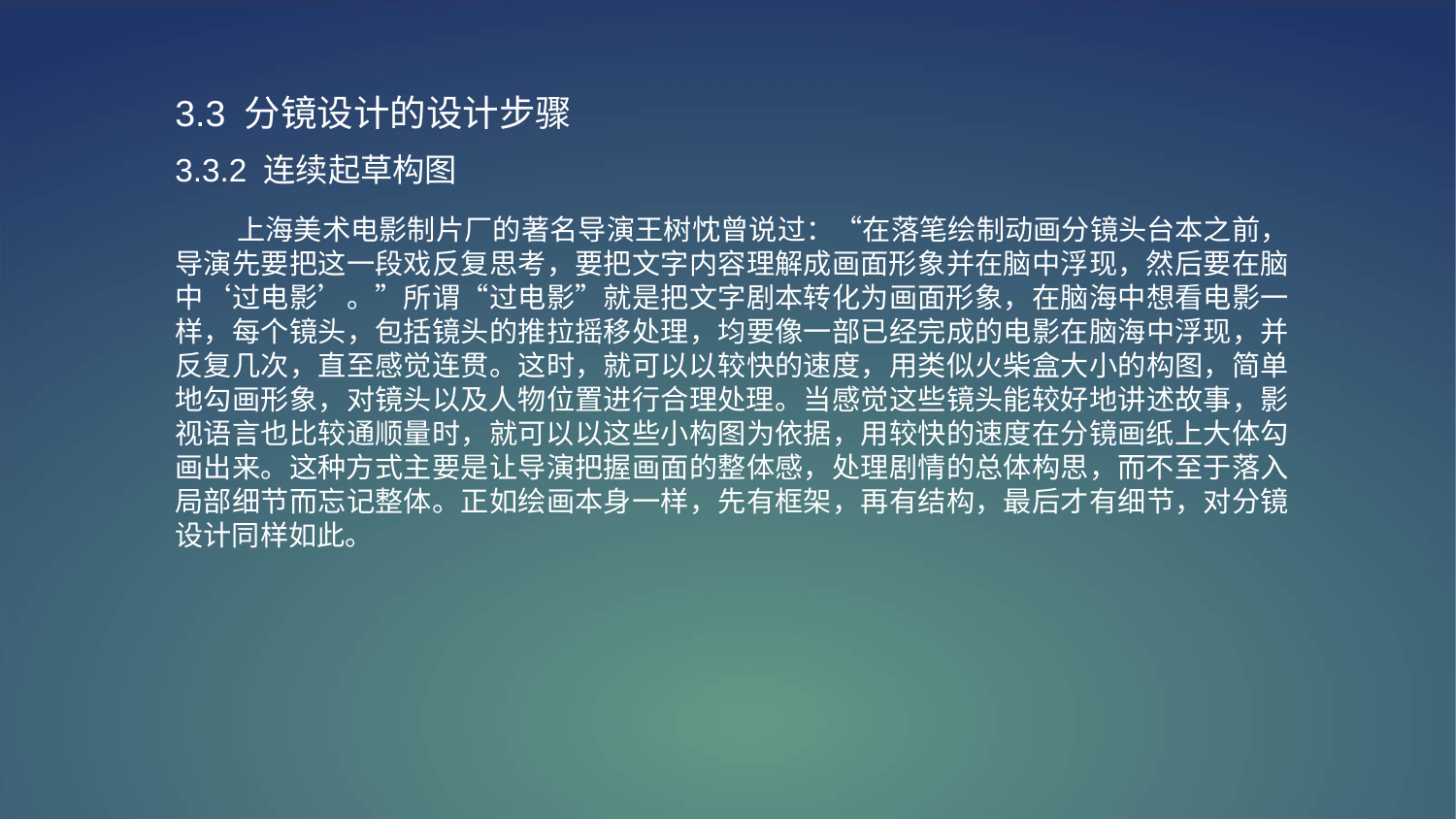

3.3 分镜设计的设计步骤
3.3.2 连续起草构图
  上海美术电影制片厂的著名导演王树忱曾说过：“在落笔绘制动画分镜头台本之前，导演先要把这一段戏反复思考，要把文字内容理解成画面形象并在脑中浮现，然后要在脑中‘过电影’。”所谓“过电影”就是把文字剧本转化为画面形象，在脑海中想看电影一样，每个镜头，包括镜头的推拉摇移处理，均要像一部已经完成的电影在脑海中浮现，并反复几次，直至感觉连贯。这时，就可以以较快的速度，用类似火柴盒大小的构图，简单地勾画形象，对镜头以及人物位置进行合理处理。当感觉这些镜头能较好地讲述故事，影视语言也比较通顺量时，就可以以这些小构图为依据，用较快的速度在分镜画纸上大体勾画出来。这种方式主要是让导演把握画面的整体感，处理剧情的总体构思，而不至于落入局部细节而忘记整体。正如绘画本身一样，先有框架，再有结构，最后才有细节，对分镜设计同样如此。